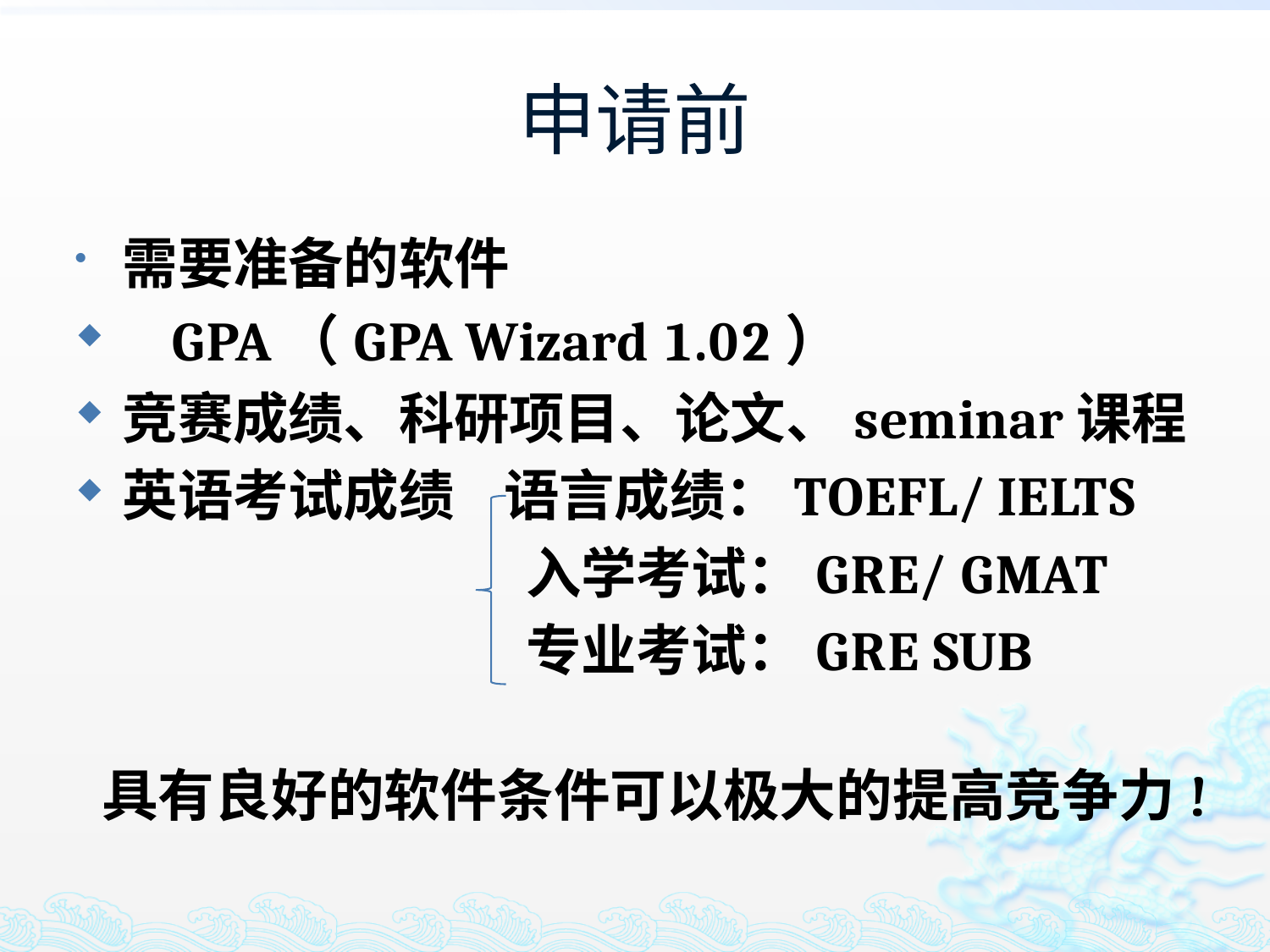

# 申请前
需要准备的软件
    GPA（GPA Wizard 1.02）
竞赛成绩、科研项目、论文、seminar课程
英语考试成绩    语言成绩：TOEFL/ IELTS
                                   入学考试：GRE/ GMAT
                                   专业考试：GRE SUB

具有良好的软件条件可以极大的提高竞争力!